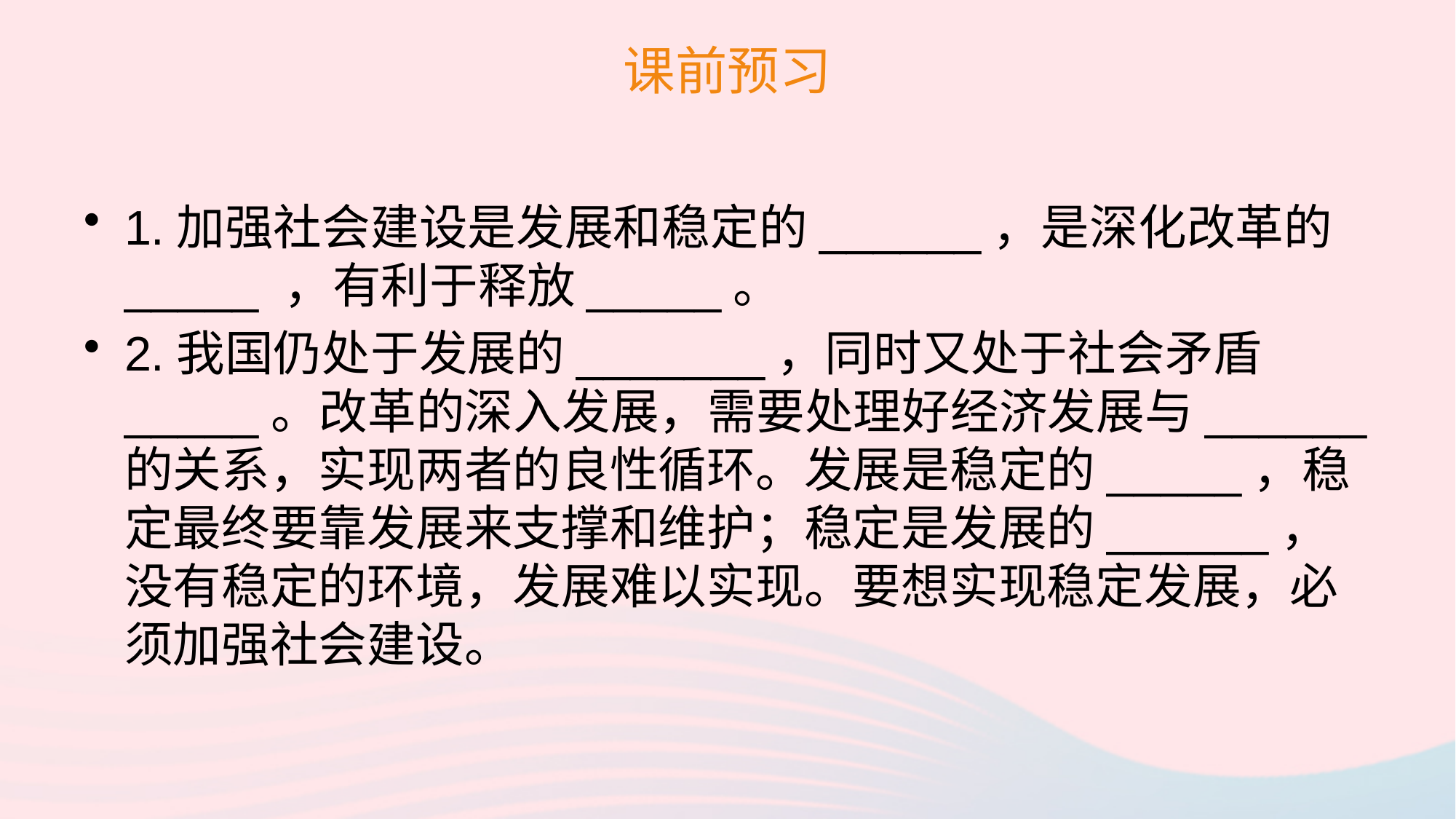

# 课前预习
1.加强社会建设是发展和稳定的______，是深化改革的_____ ，有利于释放_____。
2.我国仍处于发展的_______，同时又处于社会矛盾_____。改革的深入发展，需要处理好经济发展与______的关系，实现两者的良性循环。发展是稳定的_____，稳定最终要靠发展来支撑和维护；稳定是发展的______，没有稳定的环境，发展难以实现。要想实现稳定发展，必须加强社会建设。